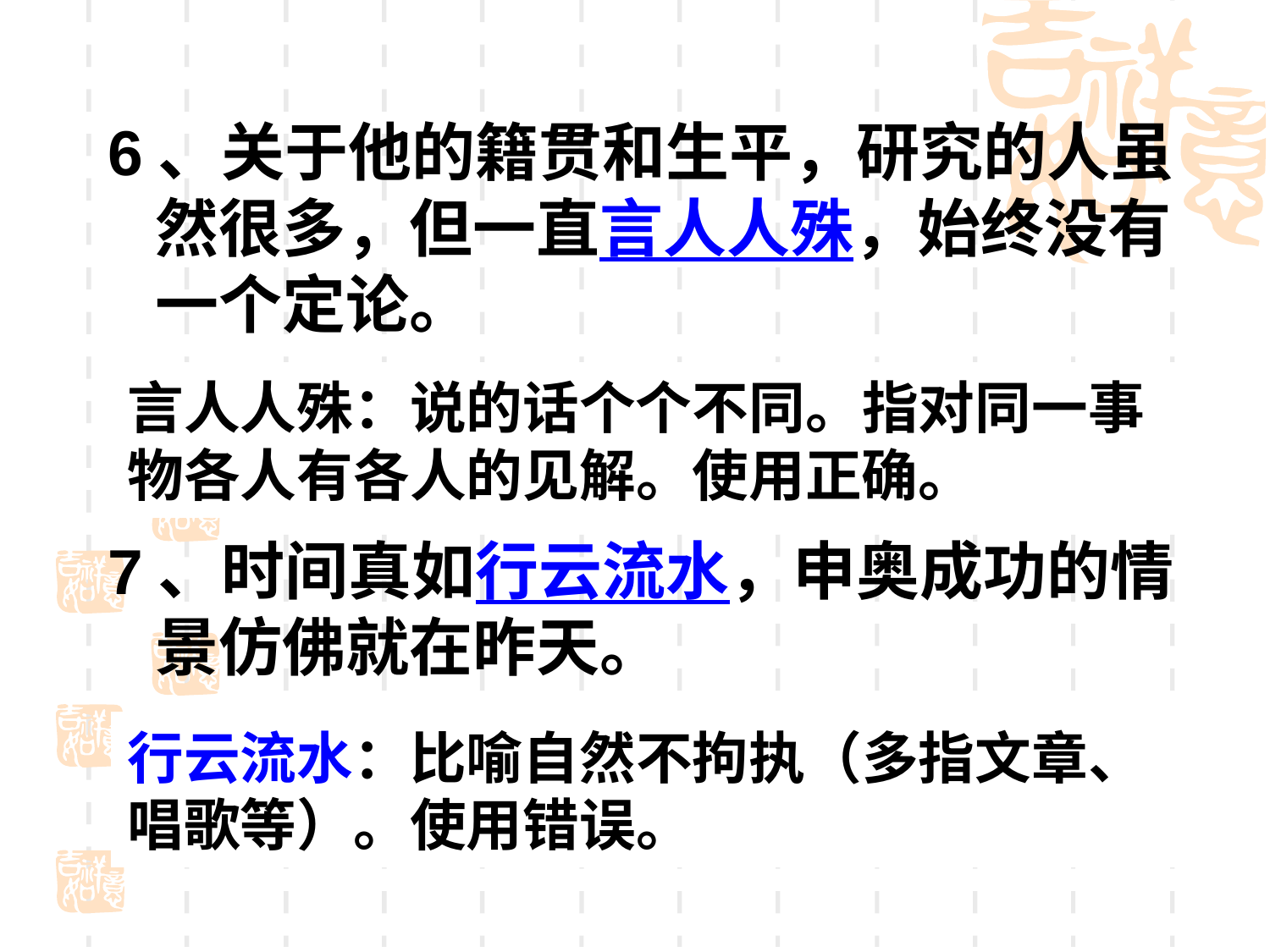

6、关于他的籍贯和生平，研究的人虽然很多，但一直言人人殊，始终没有一个定论。

7、时间真如行云流水，申奥成功的情景仿佛就在昨天。

言人人殊：说的话个个不同。指对同一事物各人有各人的见解。使用正确。
行云流水：比喻自然不拘执（多指文章、唱歌等）。使用错误。